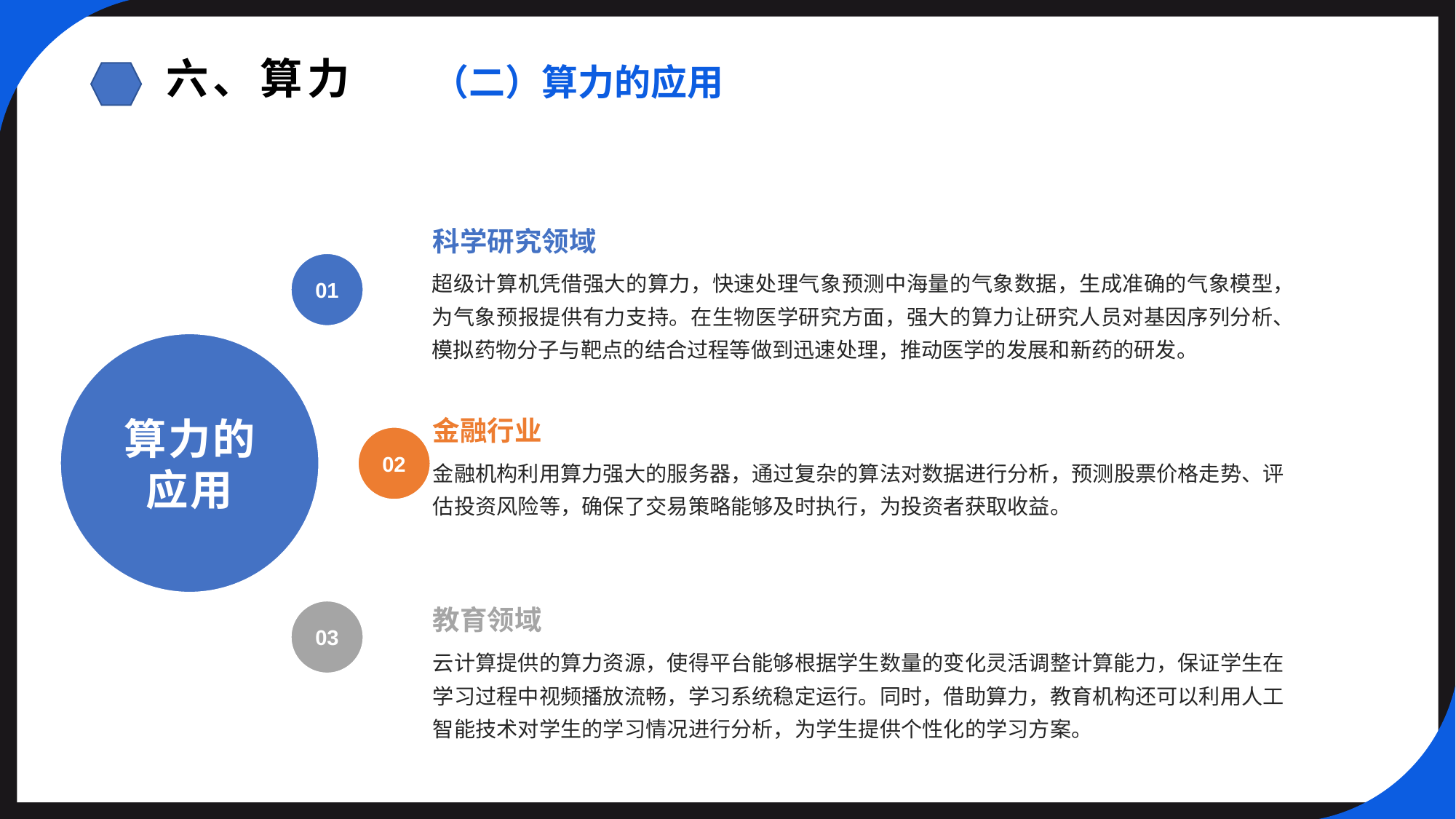

六、算力
（二）算力的应用
科学研究领域

01
超级计算机凭借强大的算力，快速处理气象预测中海量的气象数据，生成准确的气象模型，为气象预报提供有力支持。在生物医学研究方面，强大的算力让研究人员对基因序列分析、模拟药物分子与靶点的结合过程等做到迅速处理，推动医学的发展和新药的研发。
算力的
应用
金融行业
02
金融机构利用算力强大的服务器，通过复杂的算法对数据进行分析，预测股票价格走势、评估投资风险等，确保了交易策略能够及时执行，为投资者获取收益。
教育领域
03
云计算提供的算力资源，使得平台能够根据学生数量的变化灵活调整计算能力，保证学生在学习过程中视频播放流畅，学习系统稳定运行。同时，借助算力，教育机构还可以利用人工智能技术对学生的学习情况进行分析，为学生提供个性化的学习方案。